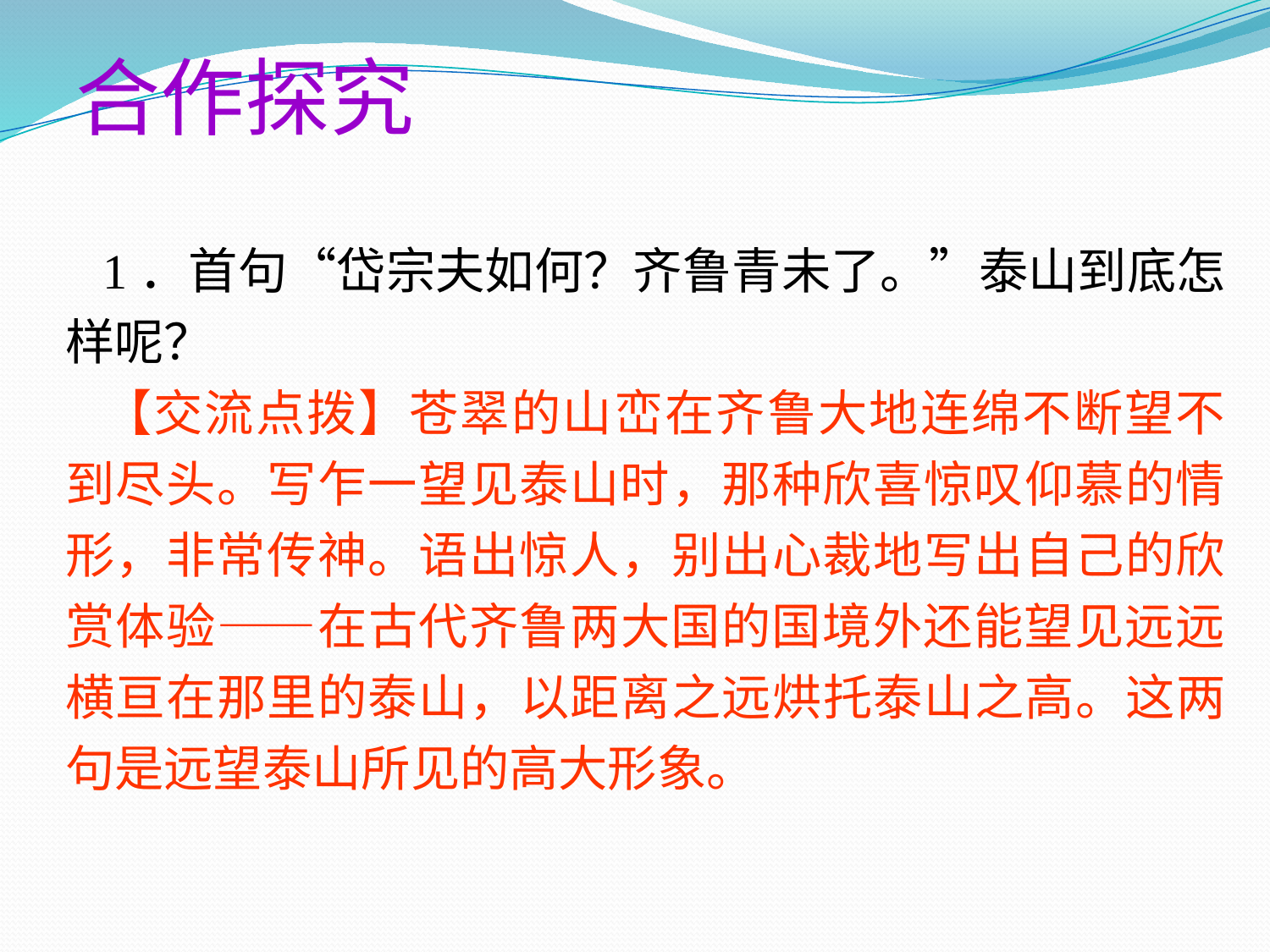

合作探究
1．首句“岱宗夫如何？齐鲁青未了。”泰山到底怎样呢？
【交流点拨】苍翠的山峦在齐鲁大地连绵不断望不到尽头。写乍一望见泰山时，那种欣喜惊叹仰慕的情形，非常传神。语出惊人，别出心裁地写出自己的欣赏体验——在古代齐鲁两大国的国境外还能望见远远横亘在那里的泰山，以距离之远烘托泰山之高。这两句是远望泰山所见的高大形象。